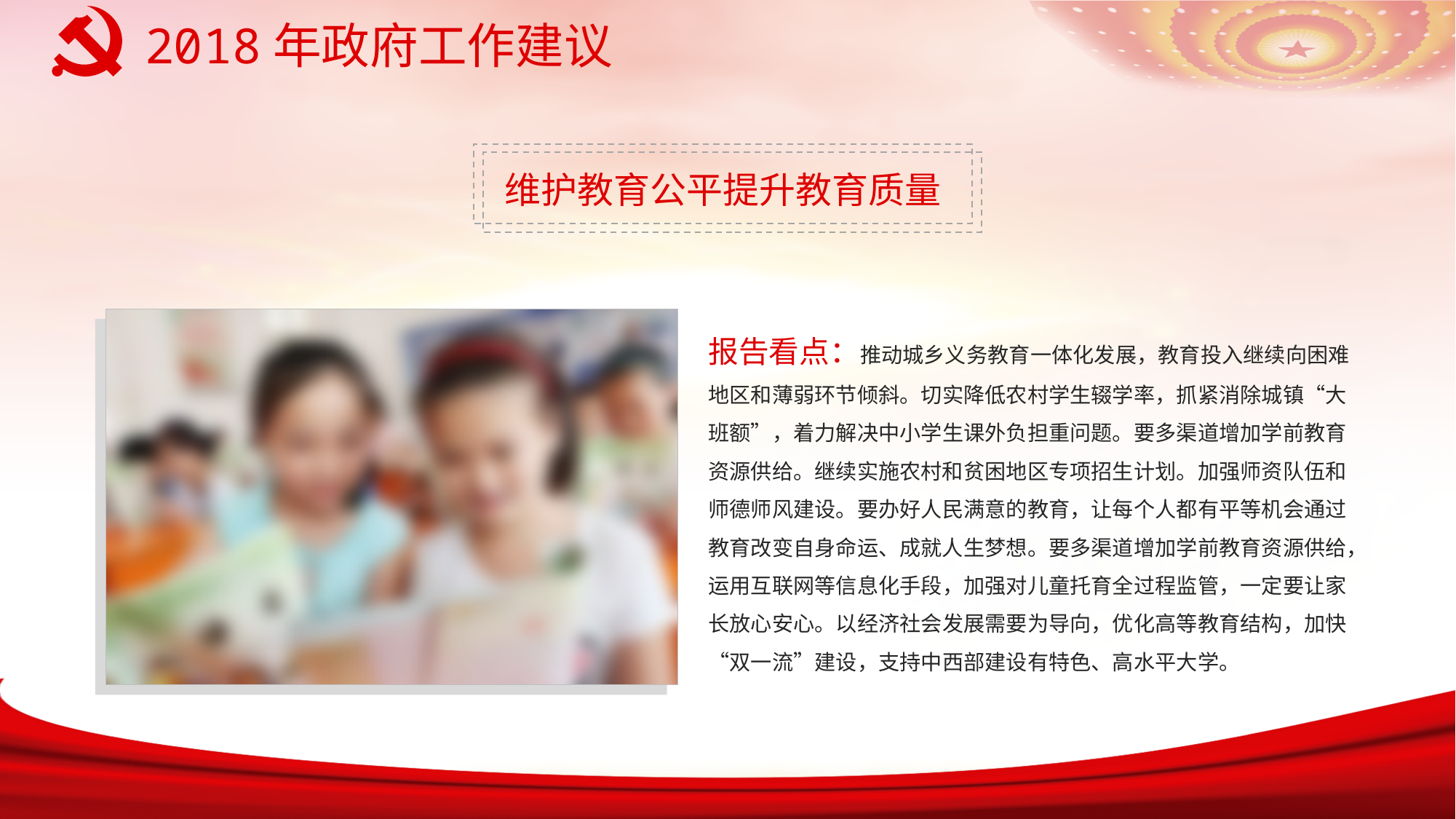

2018年政府工作建议

维护教育公平提升教育质量

报告看点：推动城乡义务教育一体化发展，教育投入继续向困难地区和薄弱环节倾斜。切实降低农村学生辍学率，抓紧消除城镇“大班额”，着力解决中小学生课外负担重问题。要多渠道增加学前教育资源供给。继续实施农村和贫困地区专项招生计划。加强师资队伍和师德师风建设。要办好人民满意的教育，让每个人都有平等机会通过教育改变自身命运、成就人生梦想。要多渠道增加学前教育资源供给，运用互联网等信息化手段，加强对儿童托育全过程监管，一定要让家长放心安心。以经济社会发展需要为导向，优化高等教育结构，加快“双一流”建设，支持中西部建设有特色、高水平大学。